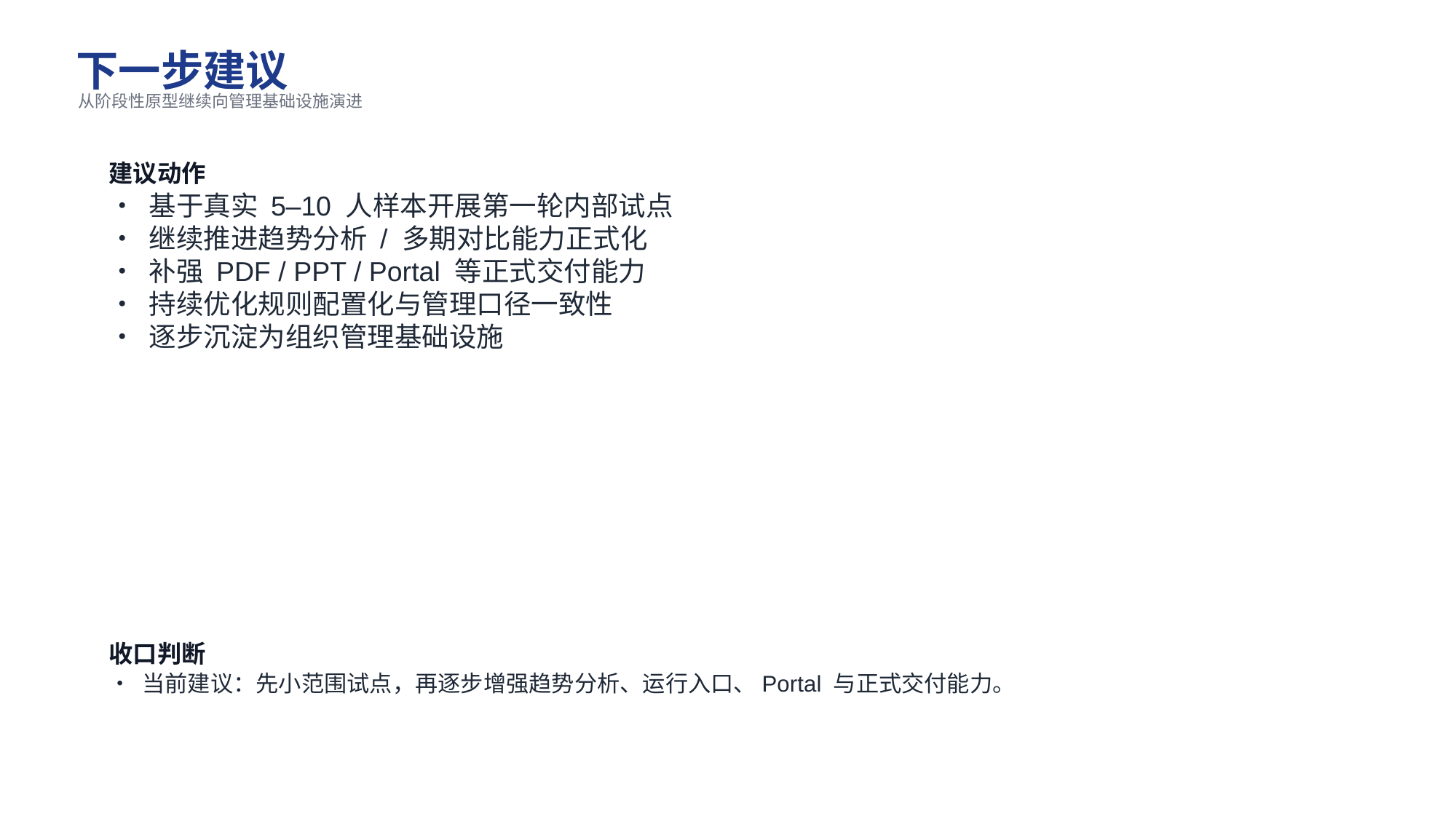

下一步建议
从阶段性原型继续向管理基础设施演进
建议动作
• 基于真实 5–10 人样本开展第一轮内部试点
• 继续推进趋势分析 / 多期对比能力正式化
• 补强 PDF / PPT / Portal 等正式交付能力
• 持续优化规则配置化与管理口径一致性
• 逐步沉淀为组织管理基础设施
收口判断
• 当前建议：先小范围试点，再逐步增强趋势分析、运行入口、Portal 与正式交付能力。